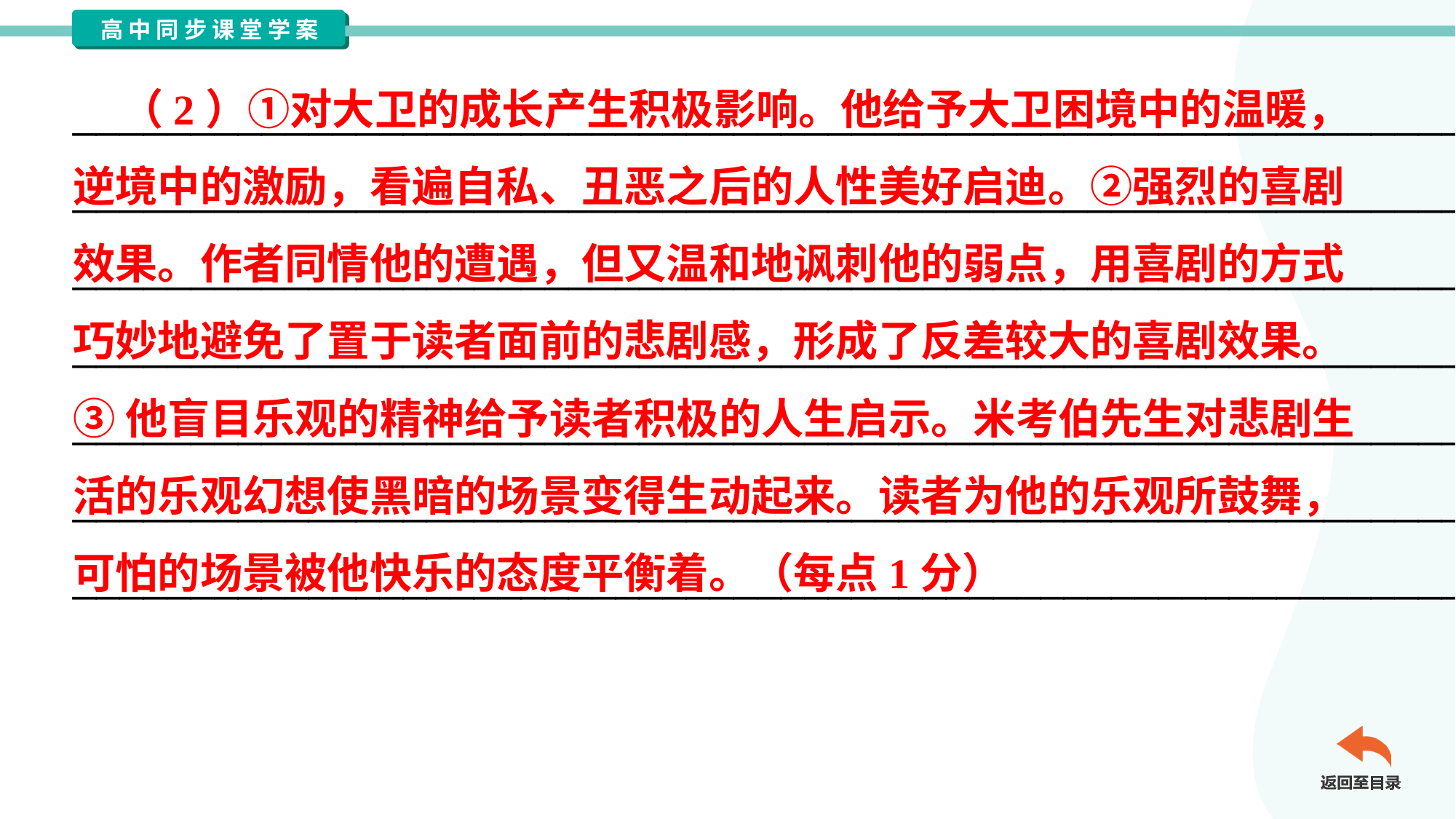

（2）①对大卫的成长产生积极影响。他给予大卫困境中的温暖，
逆境中的激励，看遍自私、丑恶之后的人性美好启迪。②强烈的喜剧
效果。作者同情他的遭遇，但又温和地讽刺他的弱点，用喜剧的方式
巧妙地避免了置于读者面前的悲剧感，形成了反差较大的喜剧效果。
③他盲目乐观的精神给予读者积极的人生启示。米考伯先生对悲剧生
活的乐观幻想使黑暗的场景变得生动起来。读者为他的乐观所鼓舞，
可怕的场景被他快乐的态度平衡着。（每点1分）
_____________________________________________________________
_____________________________________________________________
_____________________________________________________________
_____________________________________________________________
_____________________________________________________________
_____________________________________________________________
_____________________________________________________________